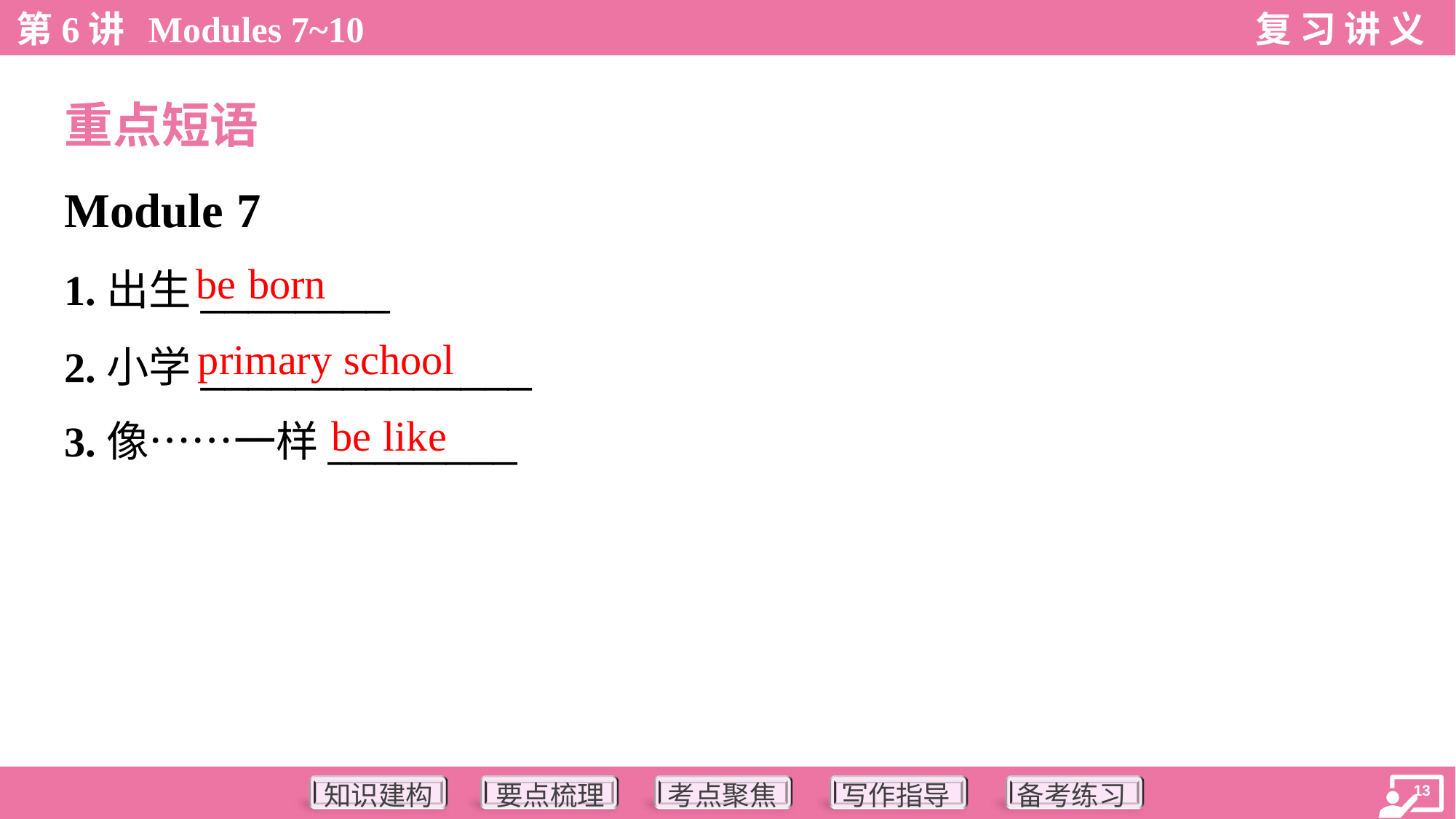

重点短语
Module 7
be born
1.出生________
2.小学______________
3.像……一样________
primary school
be like